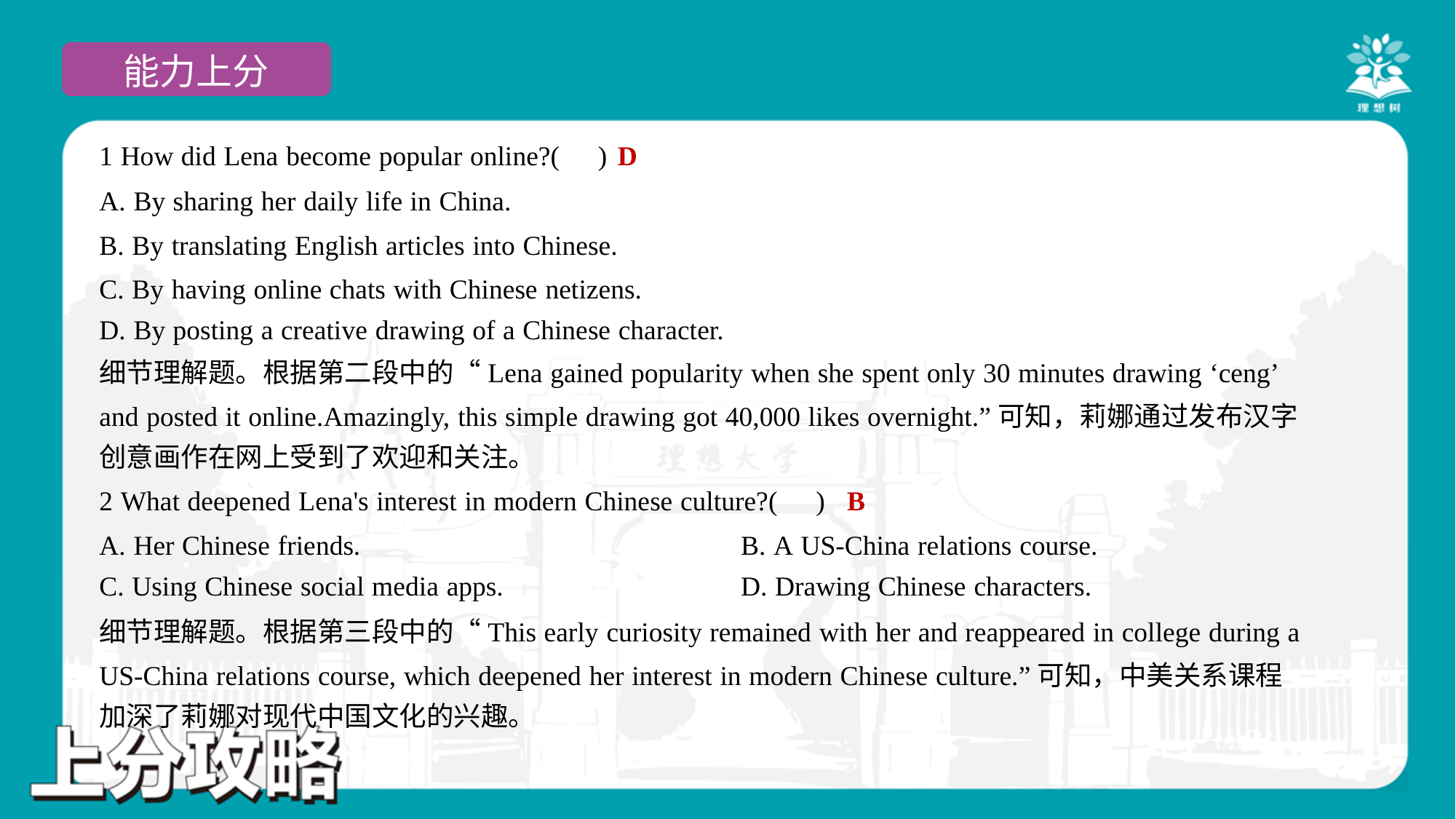

D
1 How did Lena become popular online?(     )
A. By sharing her daily life in China.
B. By translating English articles into Chinese.
C. By having online chats with Chinese netizens.
D. By posting a creative drawing of a Chinese character.
细节理解题。根据第二段中的“Lena gained popularity when she spent only 30 minutes drawing ‘ceng’
and posted it online.Amazingly, this simple drawing got 40,000 likes overnight.”可知，莉娜通过发布汉字
创意画作在网上受到了欢迎和关注。
B
2 What deepened Lena's interest in modern Chinese culture?(     )
A. Her Chinese friends.	B. A US-China relations course.
C. Using Chinese social media apps.	D. Drawing Chinese characters.
细节理解题。根据第三段中的“This early curiosity remained with her and reappeared in college during a
US-China relations course, which deepened her interest in modern Chinese culture.”可知，中美关系课程
加深了莉娜对现代中国文化的兴趣。